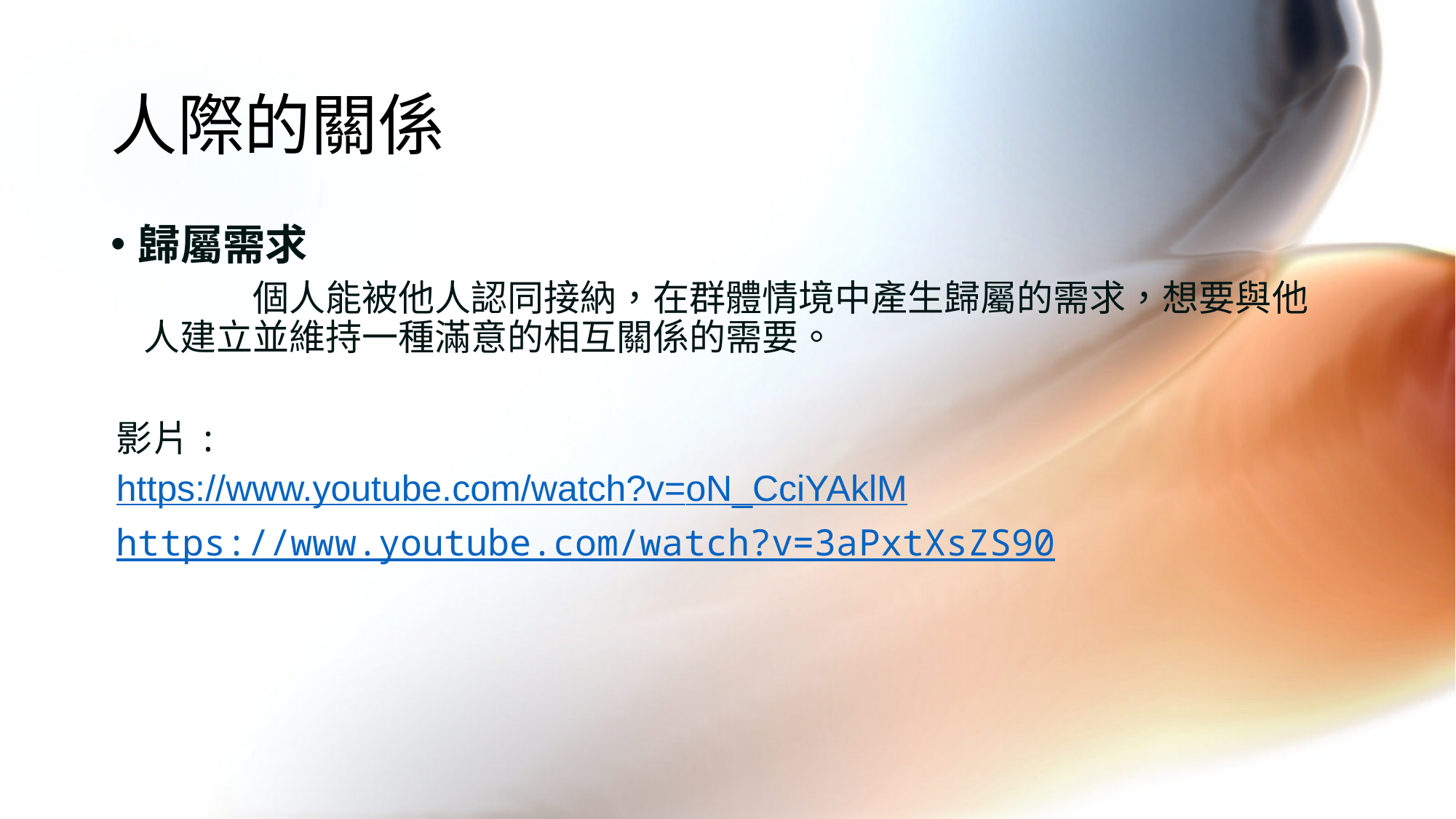

# 人際的關係
歸屬需求
		個人能被他人認同接納，在群體情境中產生歸屬的需求，想要與他人建立並維持一種滿意的相互關係的需要。

影片:
https://www.youtube.com/watch?v=oN_CciYAklM
https://www.youtube.com/watch?v=3aPxtXsZS90